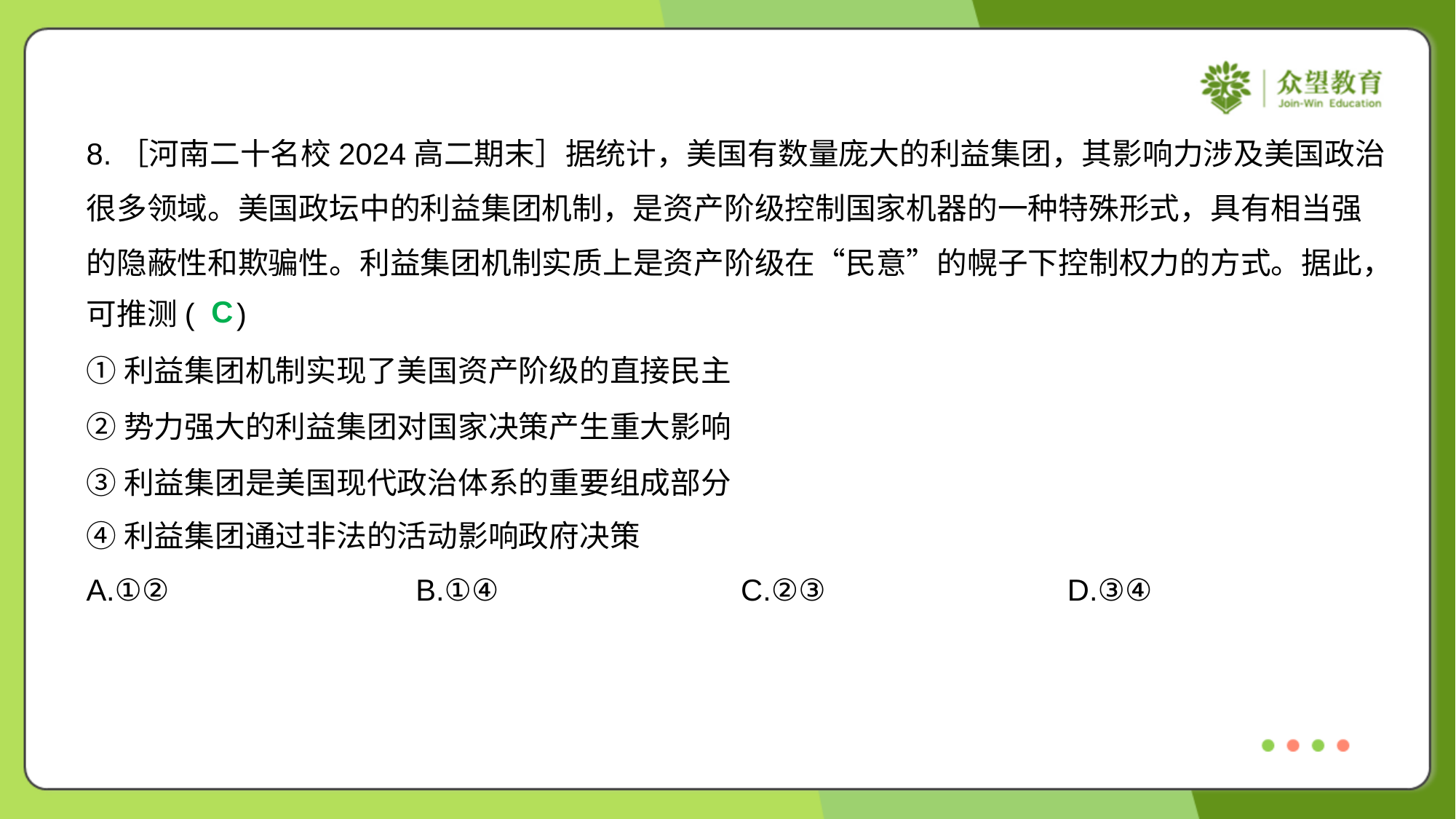

8.［河南二十名校2024高二期末］据统计，美国有数量庞大的利益集团，其影响力涉及美国政治
很多领域。美国政坛中的利益集团机制，是资产阶级控制国家机器的一种特殊形式，具有相当强
的隐蔽性和欺骗性。利益集团机制实质上是资产阶级在“民意”的幌子下控制权力的方式。据此，
可推测(     )
C
①利益集团机制实现了美国资产阶级的直接民主
②势力强大的利益集团对国家决策产生重大影响
③利益集团是美国现代政治体系的重要组成部分
④利益集团通过非法的活动影响政府决策
A.①②	B.①④	C.②③	D.③④